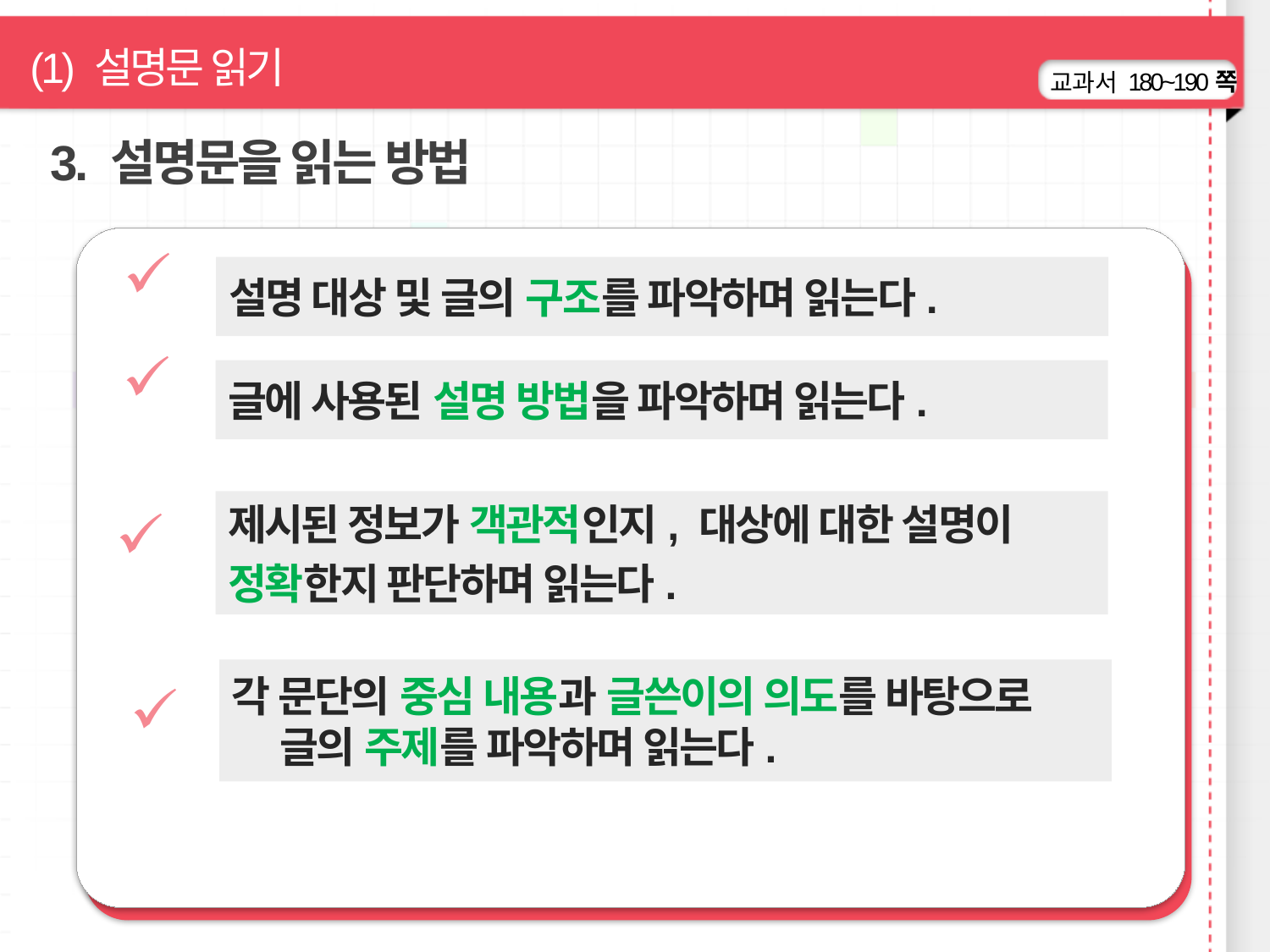

(1) 설명문 읽기

180~190쪽
3. 설명문을 읽는 방법

설명 대상 및 글의 구조를 파악하며 읽는다.

글에 사용된 설명 방법을 파악하며 읽는다.
제시된 정보가 객관적인지, 대상에 대한 설명이
정확한지 판단하며 읽는다.

각 문단의 중심 내용과 글쓴이의 의도를 바탕으로 글의 주제를 파악하며 읽는다.